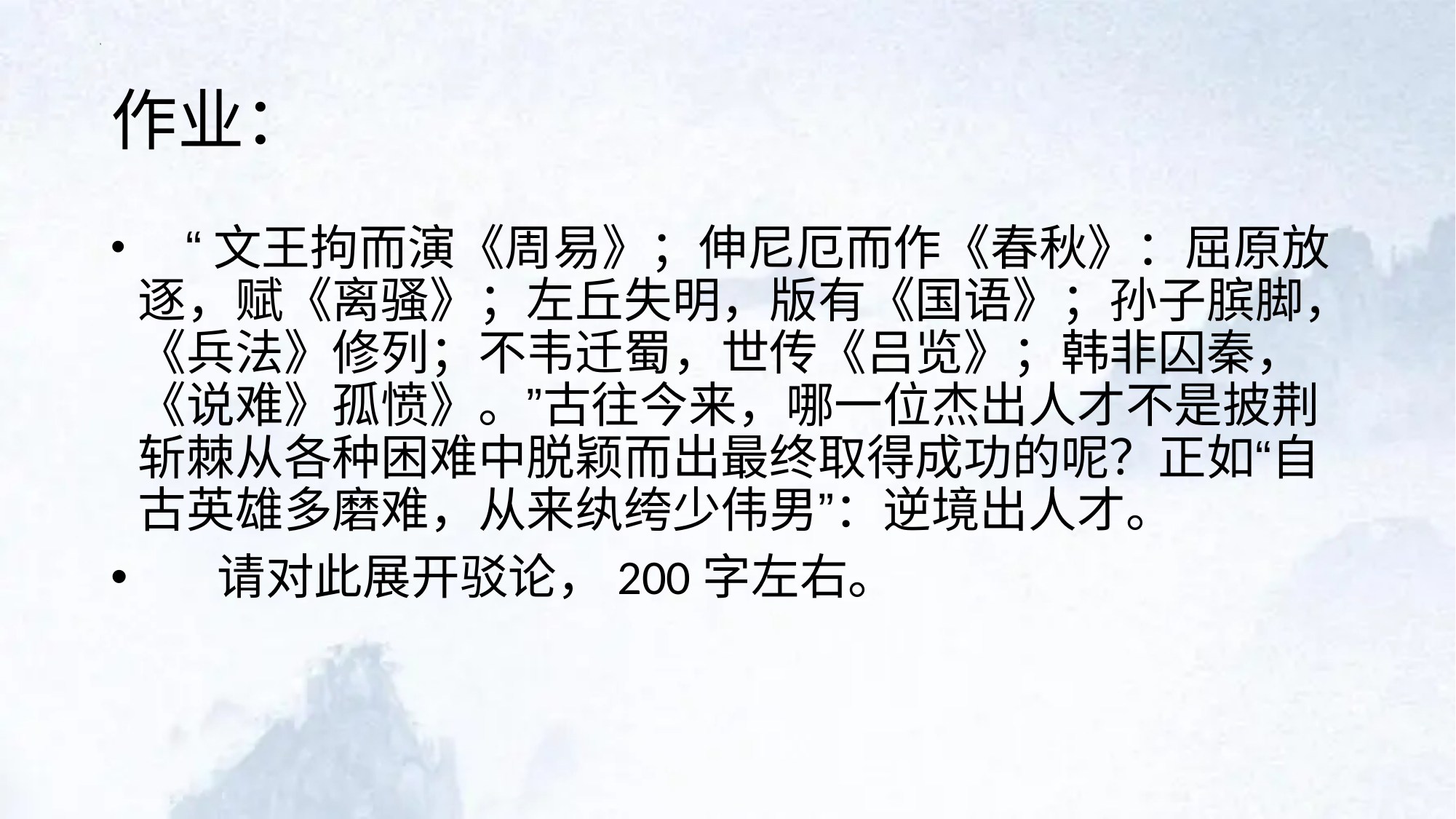

# 作业：
    “文王拘而演《周易》；伸尼厄而作《春秋》：屈原放逐，赋《离骚》；左丘失明，版有《国语》；孙子膑脚，《兵法》修列；不韦迁蜀，世传《吕览》；韩非囚秦，《说难》孤愤》。”古往今来，哪一位杰出人才不是披荆斩棘从各种困难中脱颖而出最终取得成功的呢？正如“自古英雄多磨难，从来纨绔少伟男”：逆境出人才。
     请对此展开驳论，200字左右。